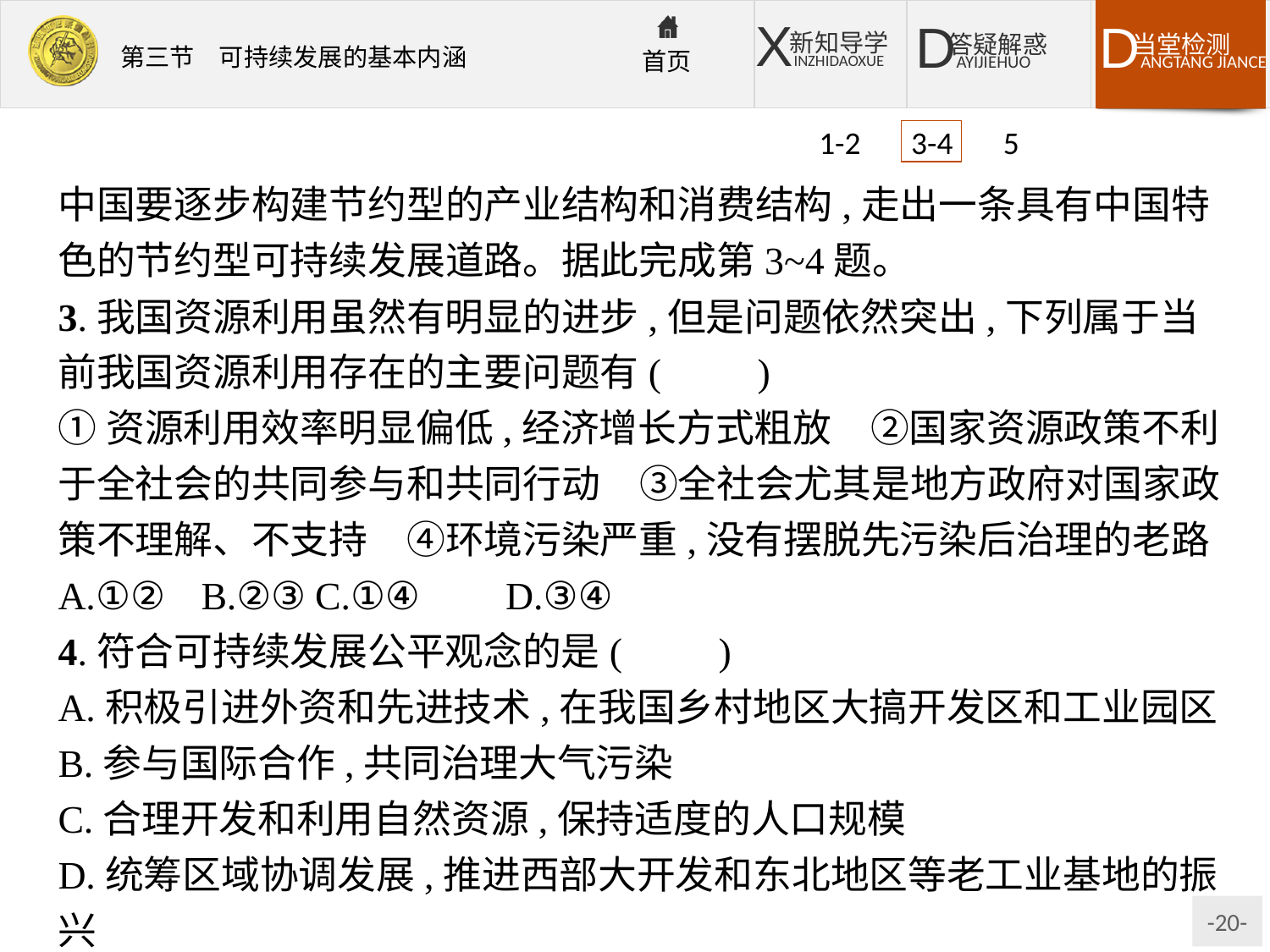

1-2       3-4       5

中国要逐步构建节约型的产业结构和消费结构,走出一条具有中国特色的节约型可持续发展道路。据此完成第3~4题。
3.我国资源利用虽然有明显的进步,但是问题依然突出,下列属于当前我国资源利用存在的主要问题有(　　)
①资源利用效率明显偏低,经济增长方式粗放　②国家资源政策不利于全社会的共同参与和共同行动　③全社会尤其是地方政府对国家政策不理解、不支持　④环境污染严重,没有摆脱先污染后治理的老路
A.①②	B.②③	C.①④	D.③④
4.符合可持续发展公平观念的是(　　)
A.积极引进外资和先进技术,在我国乡村地区大搞开发区和工业园区
B.参与国际合作,共同治理大气污染
C.合理开发和利用自然资源,保持适度的人口规模
D.统筹区域协调发展,推进西部大开发和东北地区等老工业基地的振兴